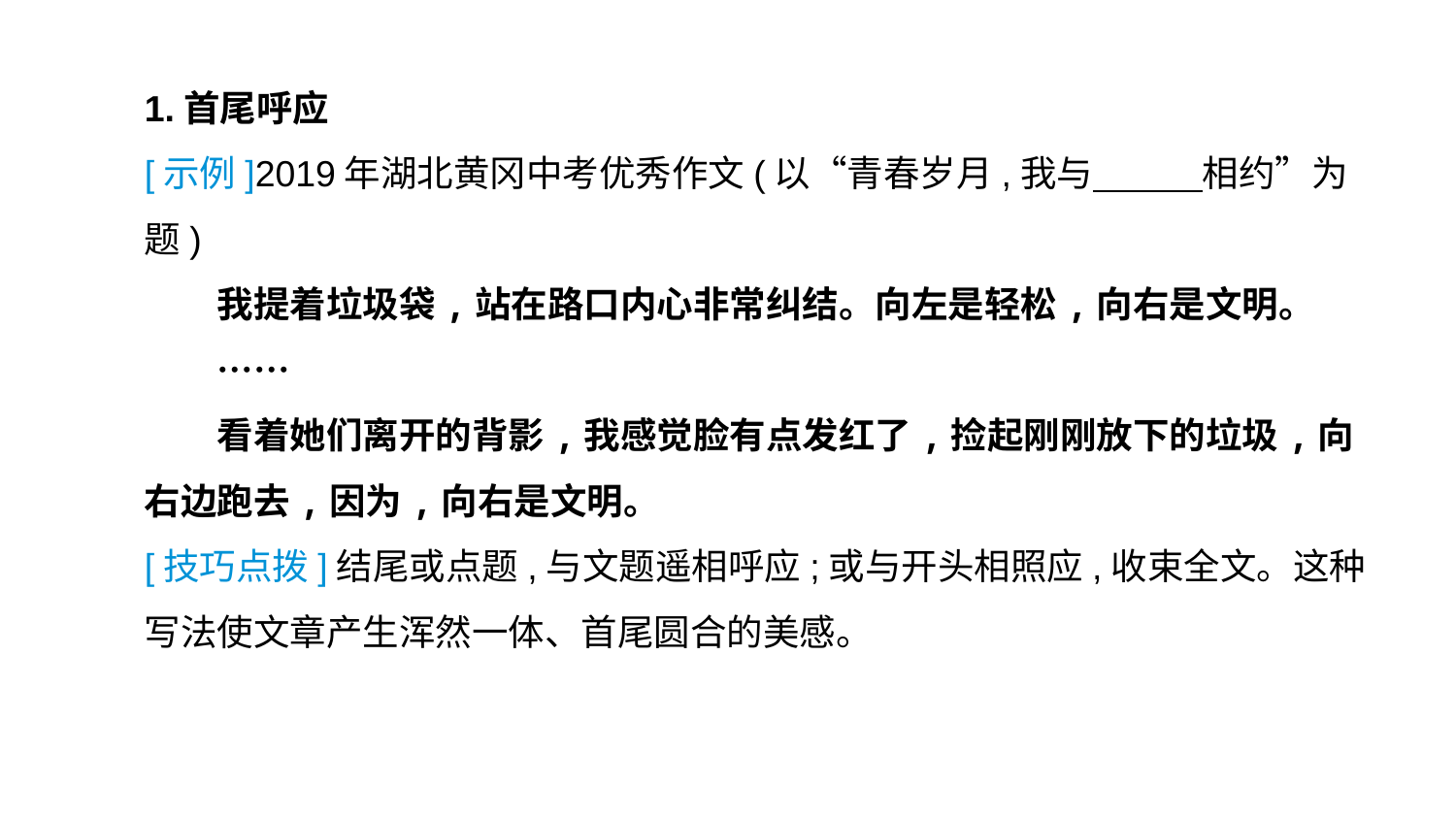

1.首尾呼应
[示例]2019年湖北黄冈中考优秀作文(以“青春岁月,我与　　　相约”为题)
　　我提着垃圾袋,站在路口内心非常纠结。向左是轻松,向右是文明。
　　……
　　看着她们离开的背影,我感觉脸有点发红了,捡起刚刚放下的垃圾,向右边跑去,因为,向右是文明。
[技巧点拨]结尾或点题,与文题遥相呼应;或与开头相照应,收束全文。这种写法使文章产生浑然一体、首尾圆合的美感。